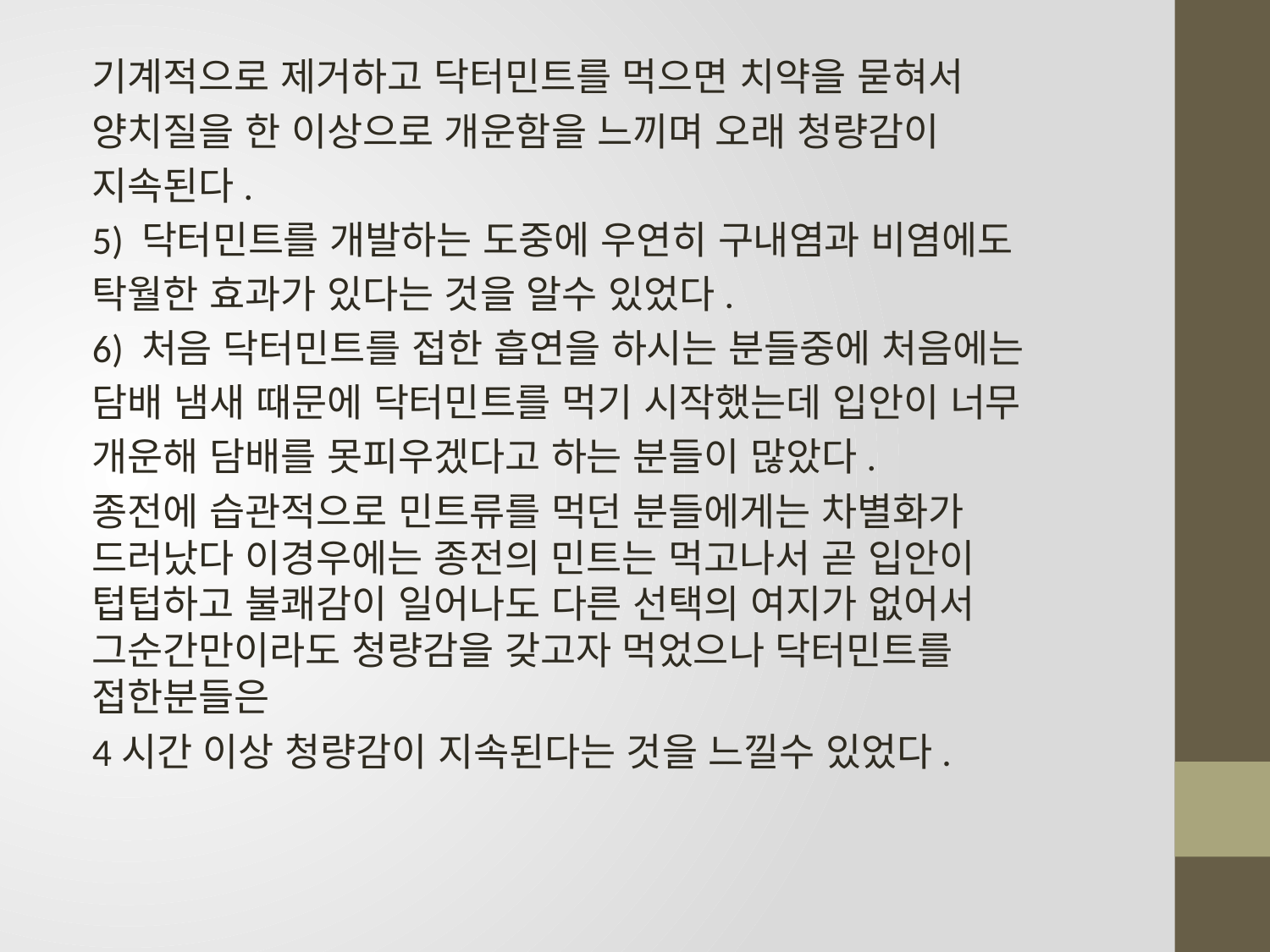

기계적으로 제거하고 닥터민트를 먹으면 치약을 묻혀서
양치질을 한 이상으로 개운함을 느끼며 오래 청량감이
지속된다.
5) 닥터민트를 개발하는 도중에 우연히 구내염과 비염에도
탁월한 효과가 있다는 것을 알수 있었다.
6) 처음 닥터민트를 접한 흡연을 하시는 분들중에 처음에는
담배 냄새 때문에 닥터민트를 먹기 시작했는데 입안이 너무
개운해 담배를 못피우겠다고 하는 분들이 많았다.
종전에 습관적으로 민트류를 먹던 분들에게는 차별화가 드러났다 이경우에는 종전의 민트는 먹고나서 곧 입안이 텁텁하고 불쾌감이 일어나도 다른 선택의 여지가 없어서 그순간만이라도 청량감을 갖고자 먹었으나 닥터민트를 접한분들은
4시간 이상 청량감이 지속된다는 것을 느낄수 있었다.